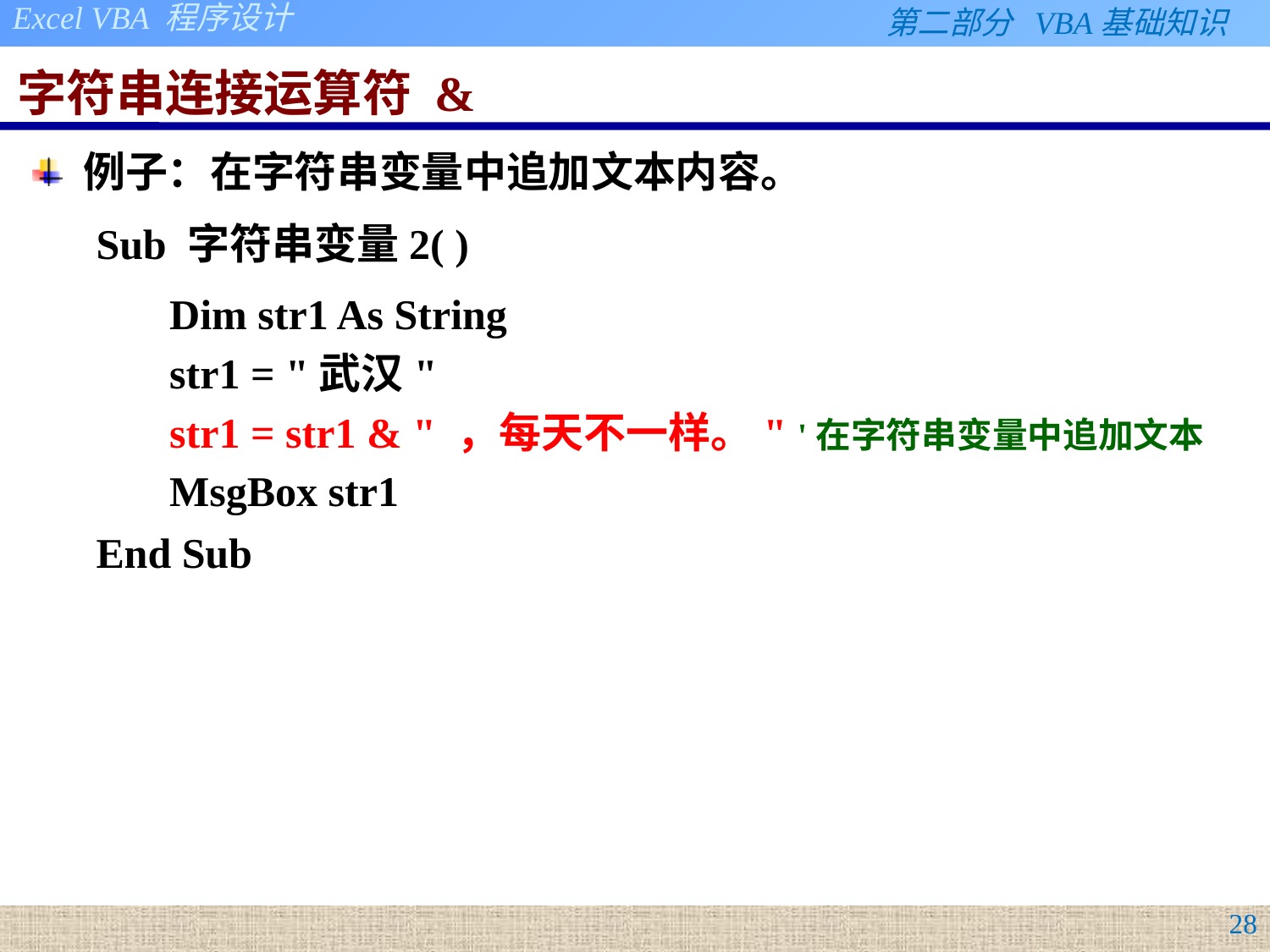

# 字符串连接运算符 &
例子：在字符串变量中追加文本内容。
Sub 字符串变量2( )
Dim str1 As String
str1 = "武汉"
str1 = str1 & " ，每天不一样。" '在字符串变量中追加文本
MsgBox str1
End Sub